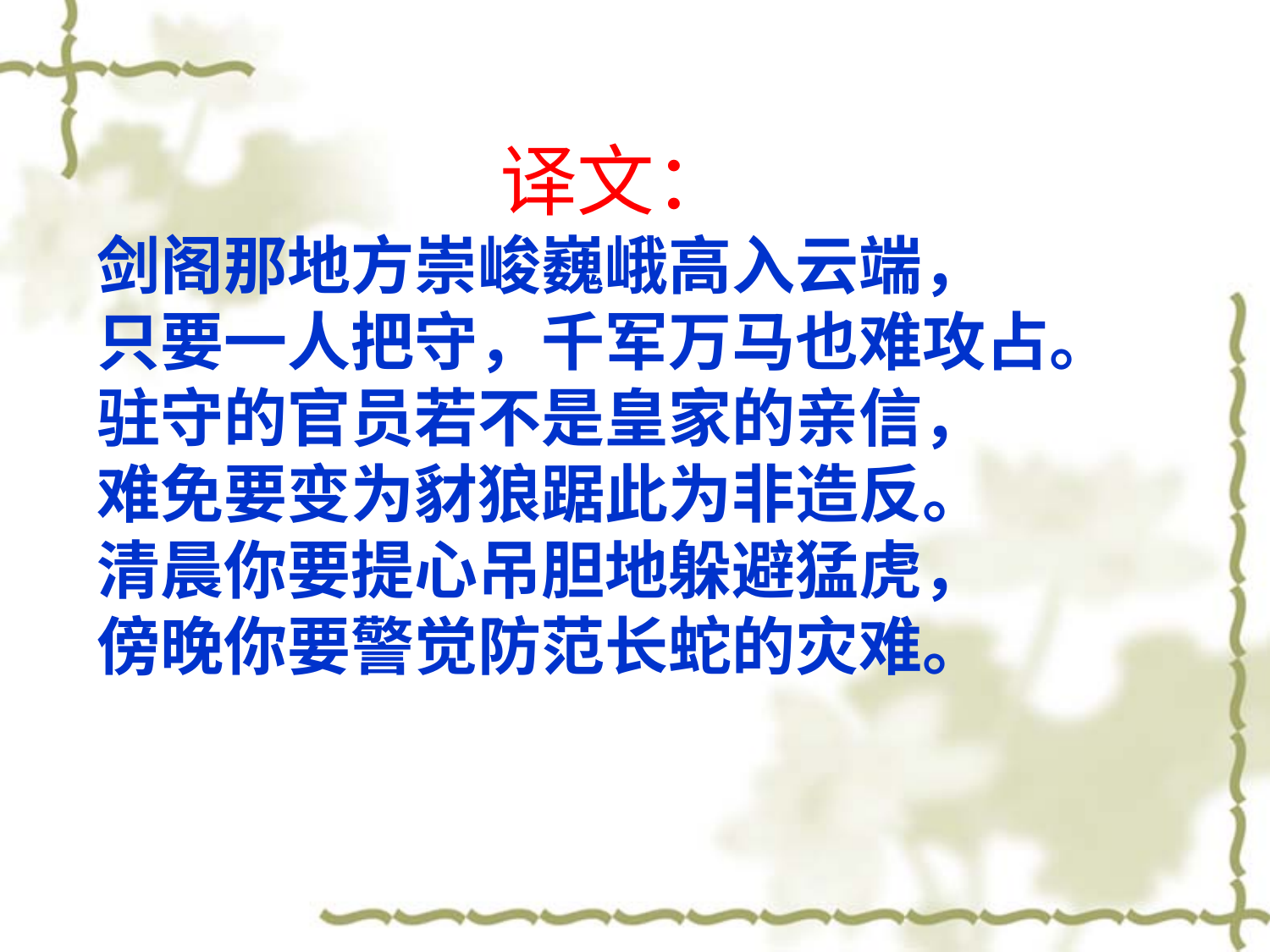

译文：
剑阁那地方崇峻巍峨高入云端，
只要一人把守，千军万马也难攻占。
驻守的官员若不是皇家的亲信，
难免要变为豺狼踞此为非造反。 
清晨你要提心吊胆地躲避猛虎，
傍晚你要警觉防范长蛇的灾难。